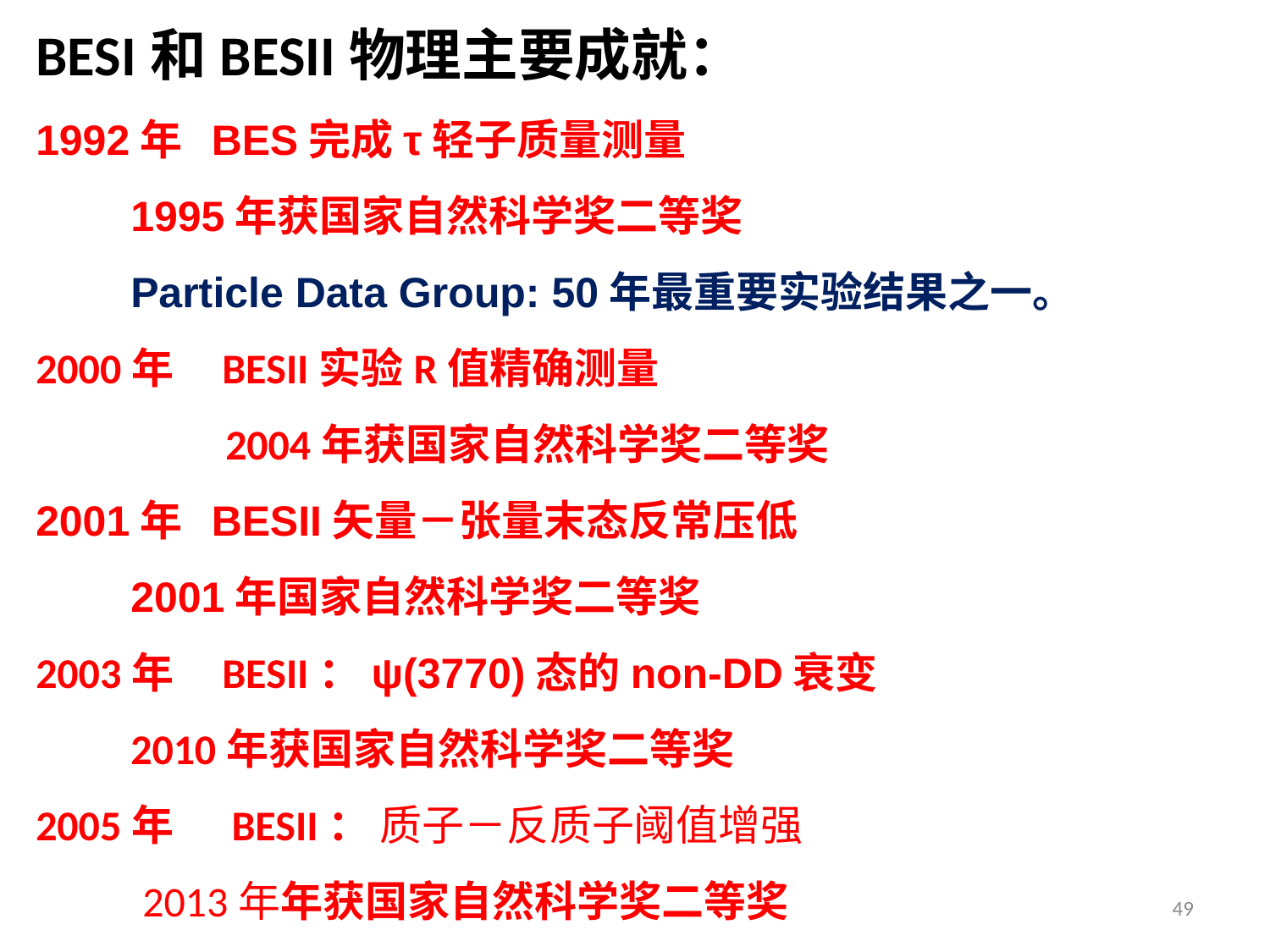

BESI和BESII物理主要成就：
1992年  BES完成τ轻子质量测量
        1995年获国家自然科学奖二等奖
        Particle Data Group: 50年最重要实验结果之一。
2000年    BESII实验R值精确测量
                2004年获国家自然科学奖二等奖
2001年  BESII矢量－张量末态反常压低
        2001年国家自然科学奖二等奖
2003年    BESII：ψ(3770)态的non-DD衰变
        2010年获国家自然科学奖二等奖
2005年     BESII： 质子－反质子阈值增强
         2013年年获国家自然科学奖二等奖

49